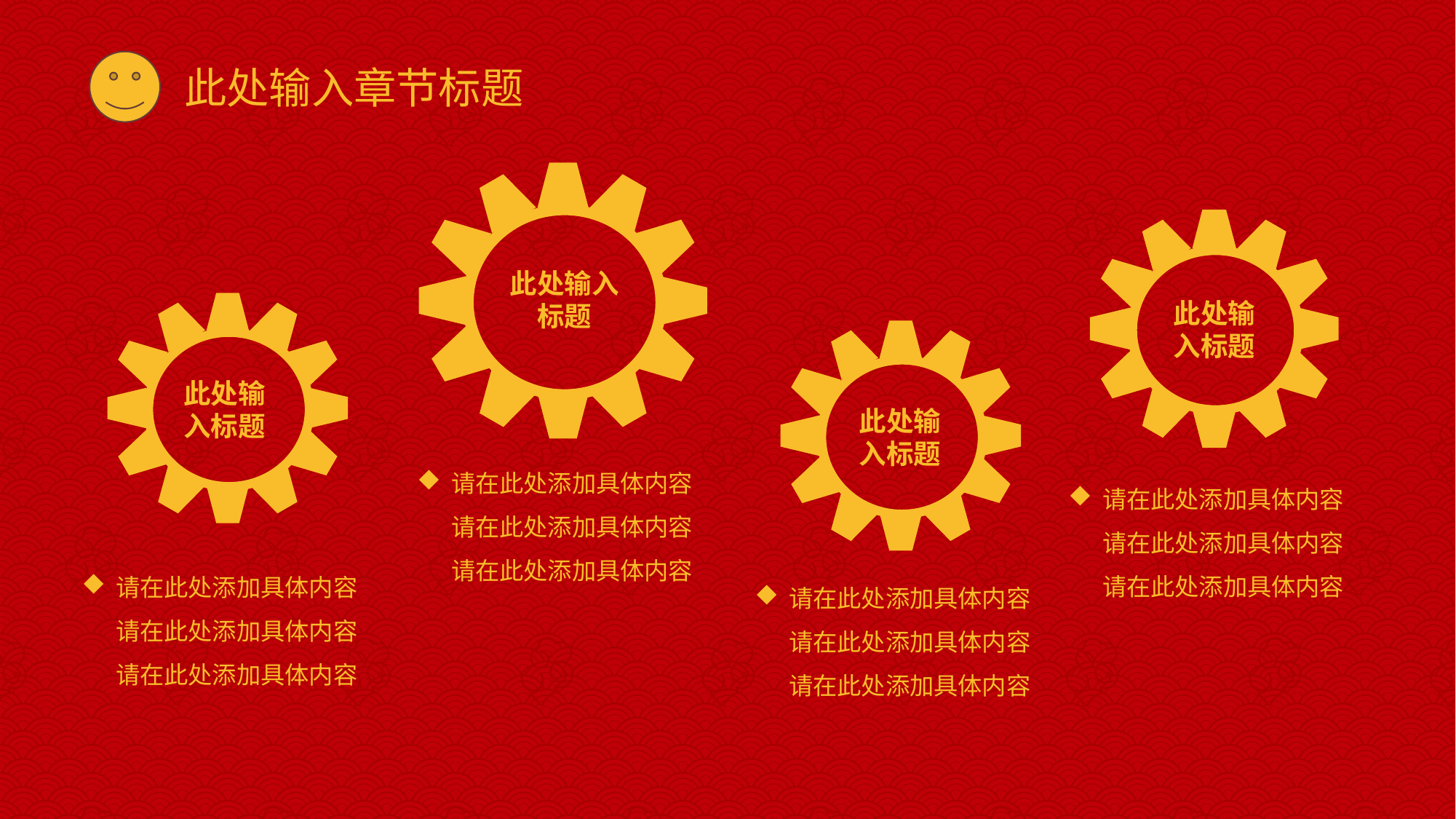

此处输入章节标题

此处输入标题
请在此处添加具体内容请在此处添加具体内容请在此处添加具体内容

此处输入标题
请在此处添加具体内容请在此处添加具体内容请在此处添加具体内容

此处输入标题
请在此处添加具体内容请在此处添加具体内容请在此处添加具体内容

此处输入标题
请在此处添加具体内容请在此处添加具体内容请在此处添加具体内容